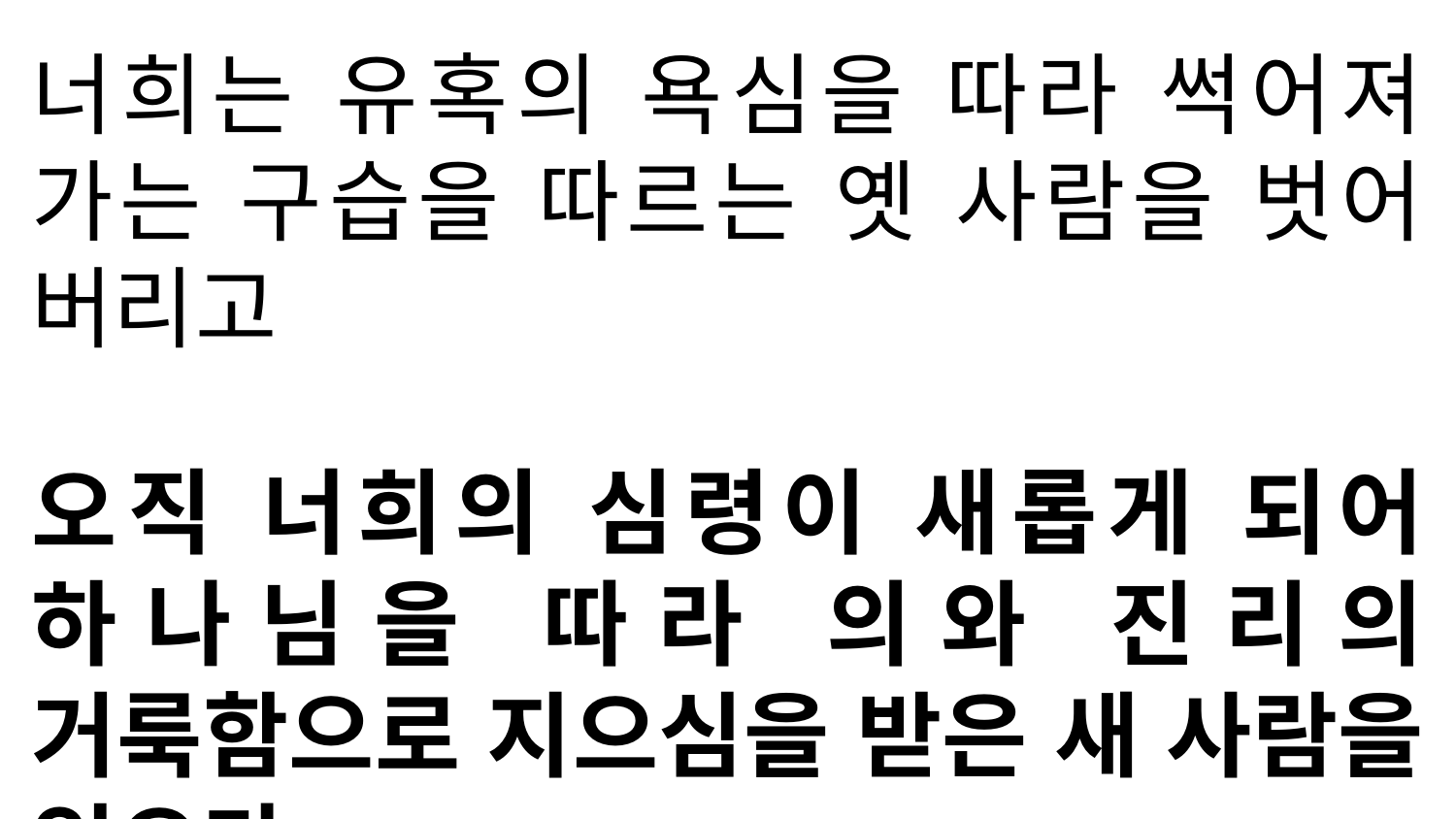

너희는 유혹의 욕심을 따라 썩어져 가는 구습을 따르는 옛 사람을 벗어 버리고
오직 너희의 심령이 새롭게 되어 하나님을 따라 의와 진리의 거룩함으로 지으심을 받은 새 사람을 입으라